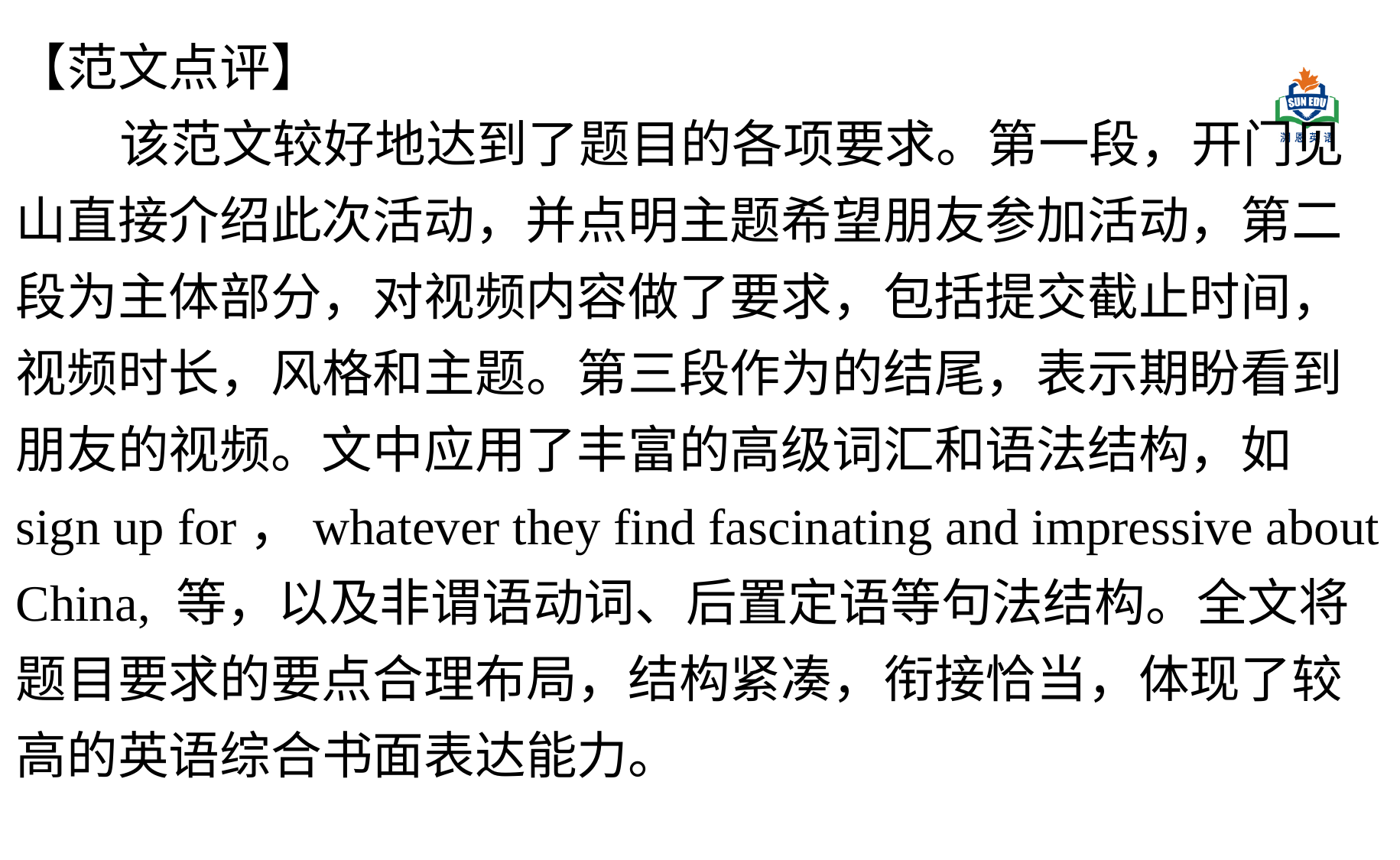

【范文点评】
        该范文较好地达到了题目的各项要求。第一段，开门见山直接介绍此次活动，并点明主题希望朋友参加活动，第二段为主体部分，对视频内容做了要求，包括提交截止时间，视频时长，风格和主题。第三段作为的结尾，表示期盼看到朋友的视频。文中应用了丰富的高级词汇和语法结构，如sign up for，whatever they find fascinating and impressive about China, 等，以及非谓语动词、后置定语等句法结构。全文将题目要求的要点合理布局，结构紧凑，衔接恰当，体现了较高的英语综合书面表达能力。